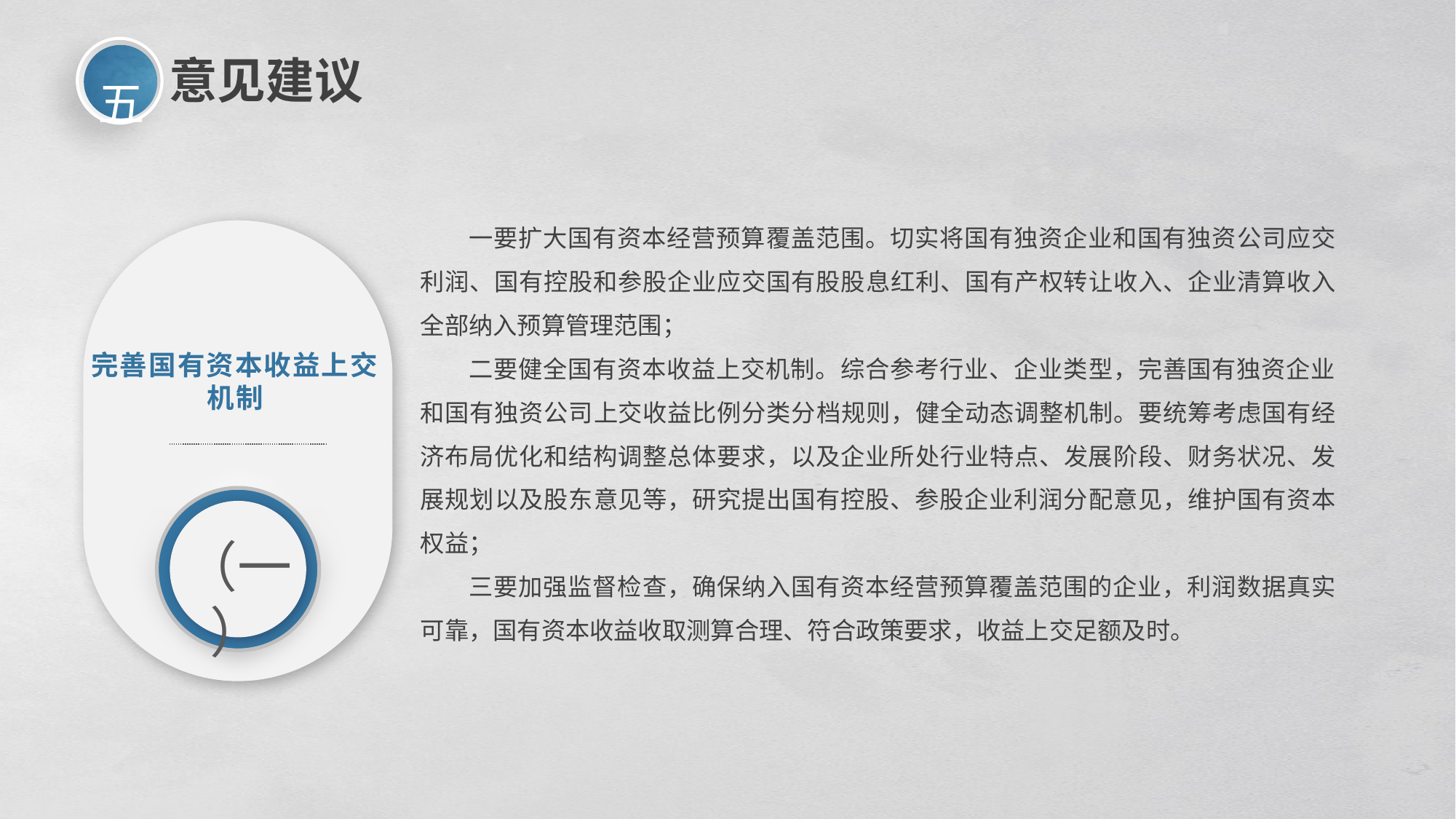

五

意见建议
一要扩大国有资本经营预算覆盖范围。切实将国有独资企业和国有独资公司应交利润、国有控股和参股企业应交国有股股息红利、国有产权转让收入、企业清算收入全部纳入预算管理范围；
二要健全国有资本收益上交机制。综合参考行业、企业类型，完善国有独资企业和国有独资公司上交收益比例分类分档规则，健全动态调整机制。要统筹考虑国有经济布局优化和结构调整总体要求，以及企业所处行业特点、发展阶段、财务状况、发展规划以及股东意见等，研究提出国有控股、参股企业利润分配意见，维护国有资本权益；
三要加强监督检查，确保纳入国有资本经营预算覆盖范围的企业，利润数据真实可靠，国有资本收益收取测算合理、符合政策要求，收益上交足额及时。

完善国有资本收益上交机制

（一）